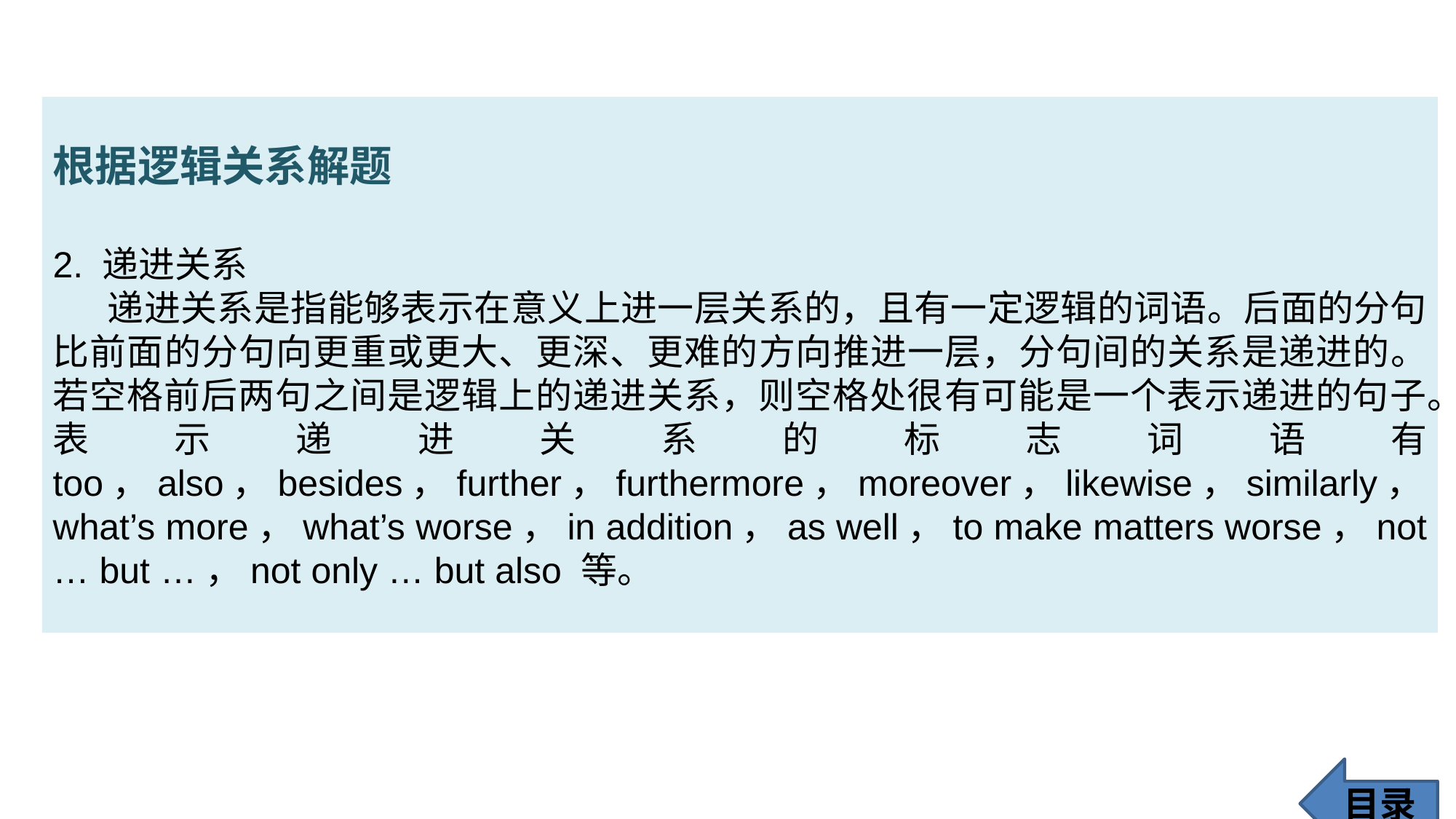

根据逻辑关系解题

2. 递进关系
递进关系是指能够表示在意义上进一层关系的，且有一定逻辑的词语。后面的分句比前面的分句向更重或更大、更深、更难的方向推进一层，分句间的关系是递进的。若空格前后两句之间是逻辑上的递进关系，则空格处很有可能是一个表示递进的句子。表示递进关系的标志词语有 too，also，besides，further，furthermore，moreover，likewise，similarly，what’s more，what’s worse，in addition，as well，to make matters worse，not … but …，not only … but also 等。
目录